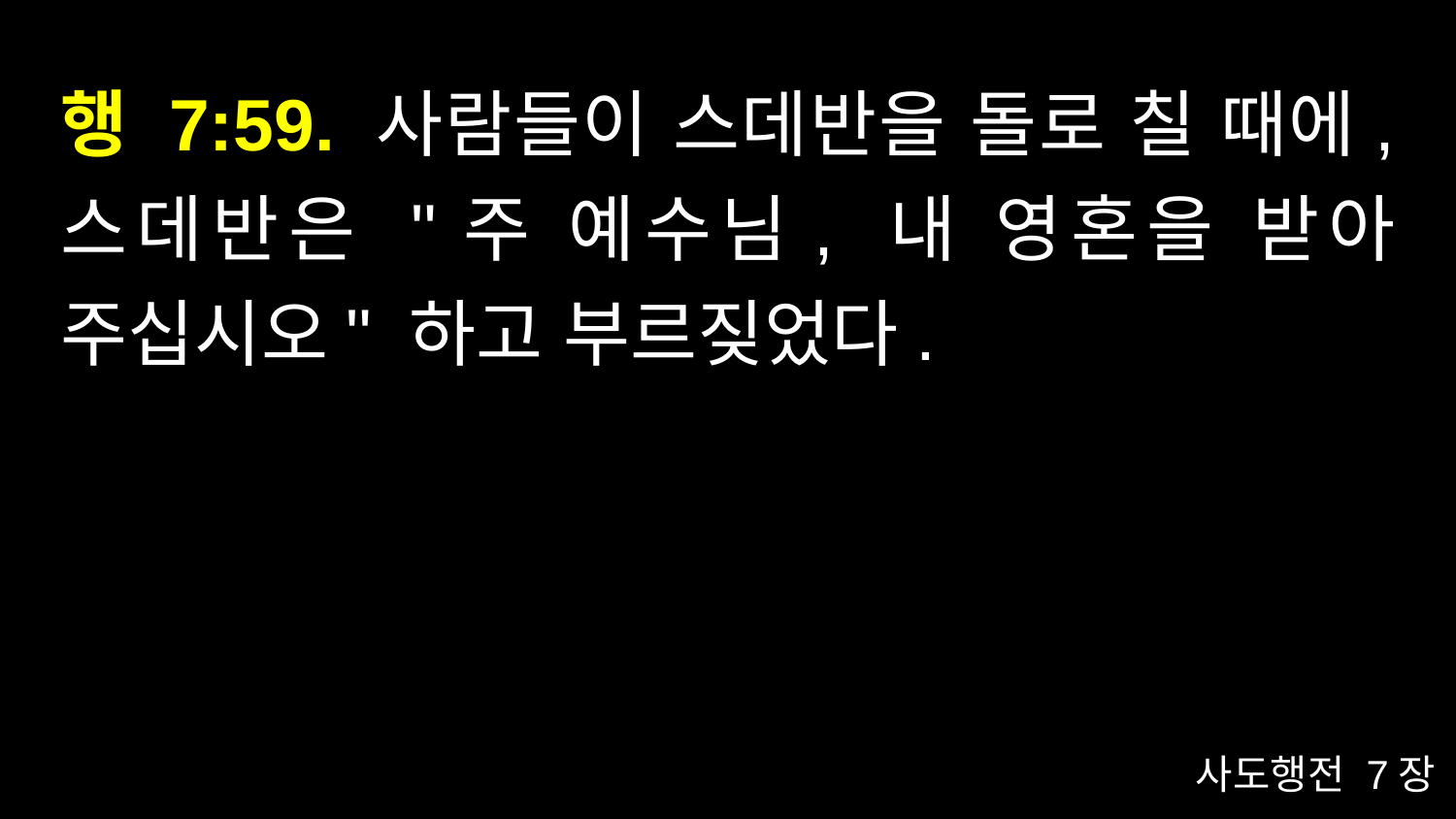

# 행 7:59. 사람들이 스데반을 돌로 칠 때에, 스데반은 "주 예수님, 내 영혼을 받아 주십시오" 하고 부르짖었다.
사도행전 7장